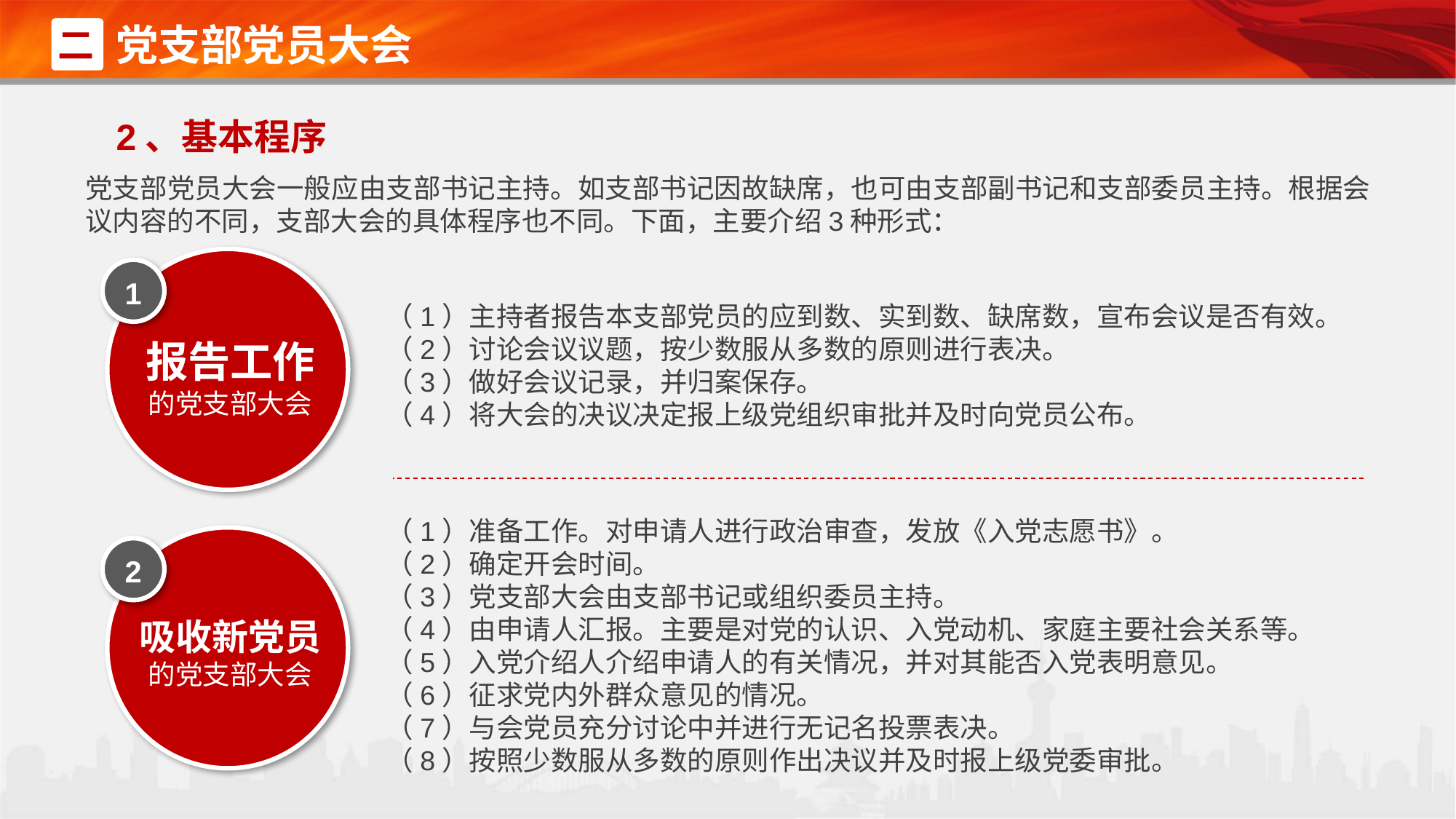

党支部党员大会
二

2、基本程序
党支部党员大会一般应由支部书记主持。如支部书记因故缺席，也可由支部副书记和支部委员主持。根据会议内容的不同，支部大会的具体程序也不同。下面，主要介绍3种形式：

1
（1）主持者报告本支部党员的应到数、实到数、缺席数，宣布会议是否有效。
（2）讨论会议议题，按少数服从多数的原则进行表决。
（3）做好会议记录，并归案保存。
（4）将大会的决议决定报上级党组织审批并及时向党员公布。
报告工作
的党支部大会
（1）准备工作。对申请人进行政治审查，发放《入党志愿书》。
（2）确定开会时间。
（3）党支部大会由支部书记或组织委员主持。
（4）由申请人汇报。主要是对党的认识、入党动机、家庭主要社会关系等。
（5）入党介绍人介绍申请人的有关情况，并对其能否入党表明意见。
（6）征求党内外群众意见的情况。
（7）与会党员充分讨论中并进行无记名投票表决。
（8）按照少数服从多数的原则作出决议并及时报上级党委审批。

2
吸收新党员
的党支部大会